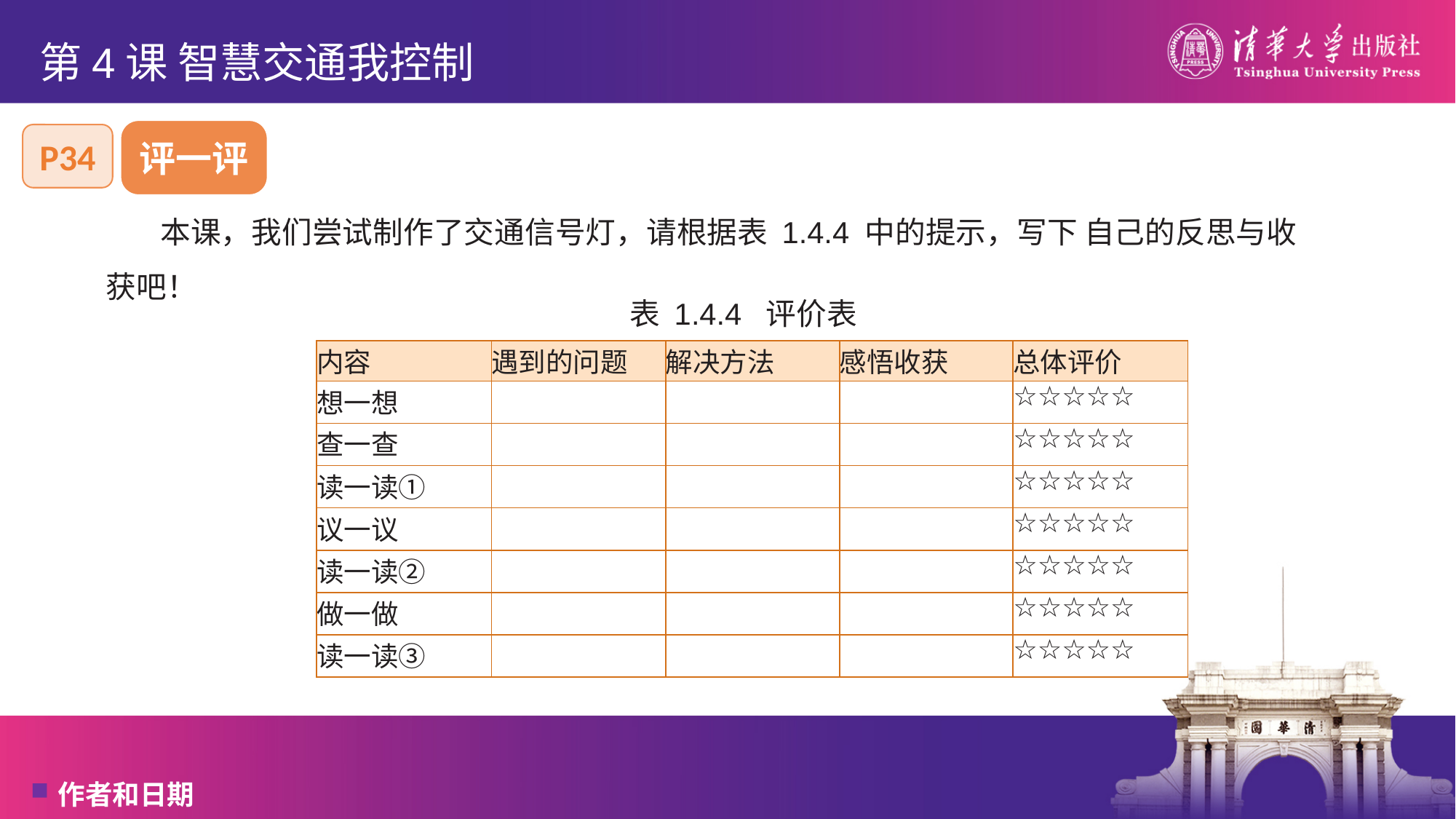

# 第4课 智慧交通我控制
评一评
P34
       本课，我们尝试制作了交通信号灯，请根据表 1.4.4 中的提示，写下 自己的反思与收获吧！
表 1.4.4  评价表
| 内容 | 遇到的问题 | 解决方法 | 感悟收获 | 总体评价 |
| --- | --- | --- | --- | --- |
| 想一想 |  |  |  | ☆☆☆☆☆ |
| 查一查 |  |  |  | ☆☆☆☆☆ |
| 读一读① |  |  |  | ☆☆☆☆☆ |
| 议一议 |  |  |  | ☆☆☆☆☆ |
| 读一读② |  |  |  | ☆☆☆☆☆ |
| 做一做 |  |  |  | ☆☆☆☆☆ |
| 读一读③ |  |  |  | ☆☆☆☆☆ |
作者和日期